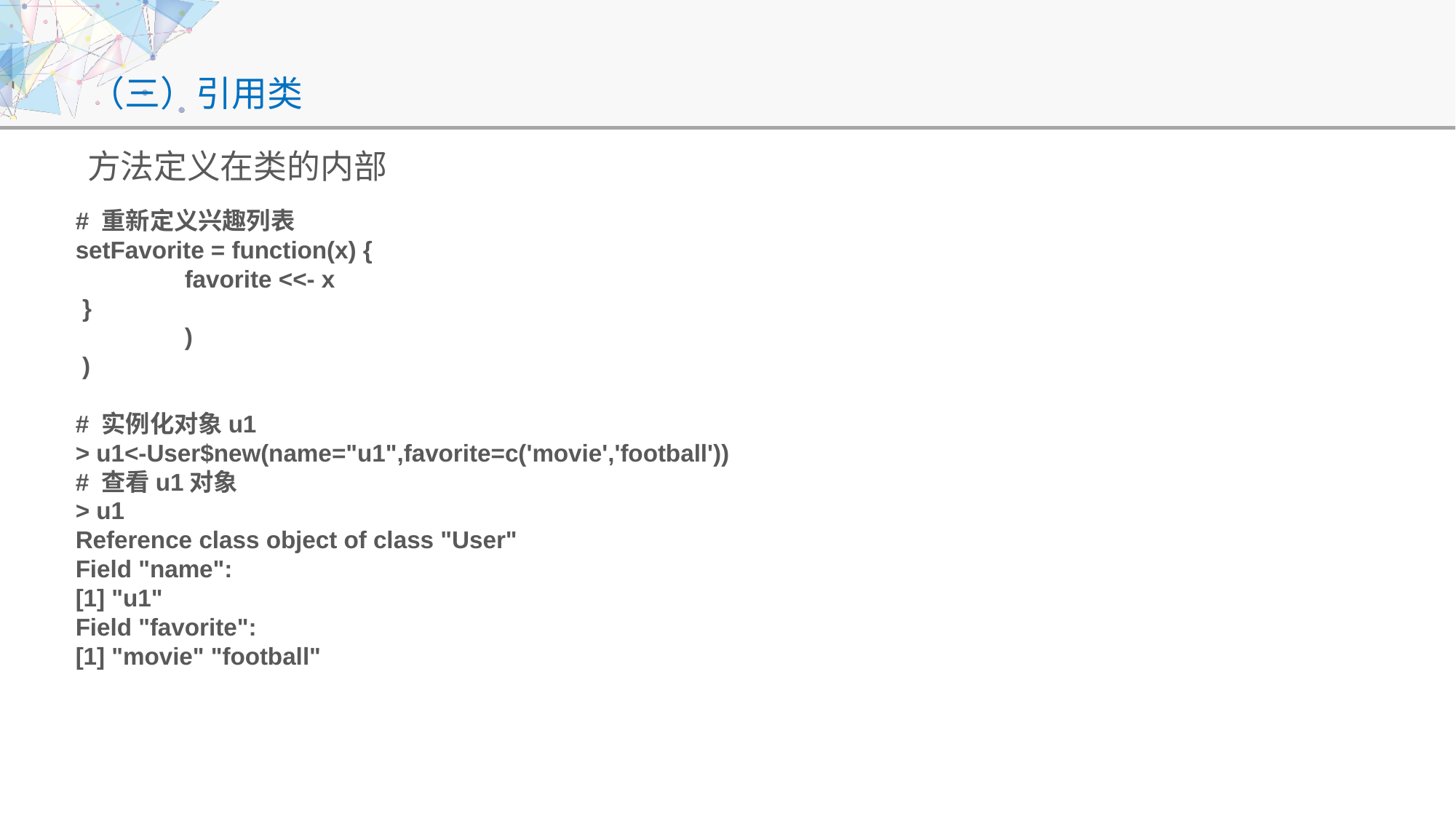

# （三）引用类
方法定义在类的内部

# 重新定义兴趣列表
setFavorite = function(x) {
 	favorite <<- x
 }
 	)
 )

# 实例化对象u1
> u1<-User$new(name="u1",favorite=c('movie','football'))
# 查看u1对象
> u1
Reference class object of class "User"
Field "name":
[1] "u1"
Field "favorite":
[1] "movie" "football"